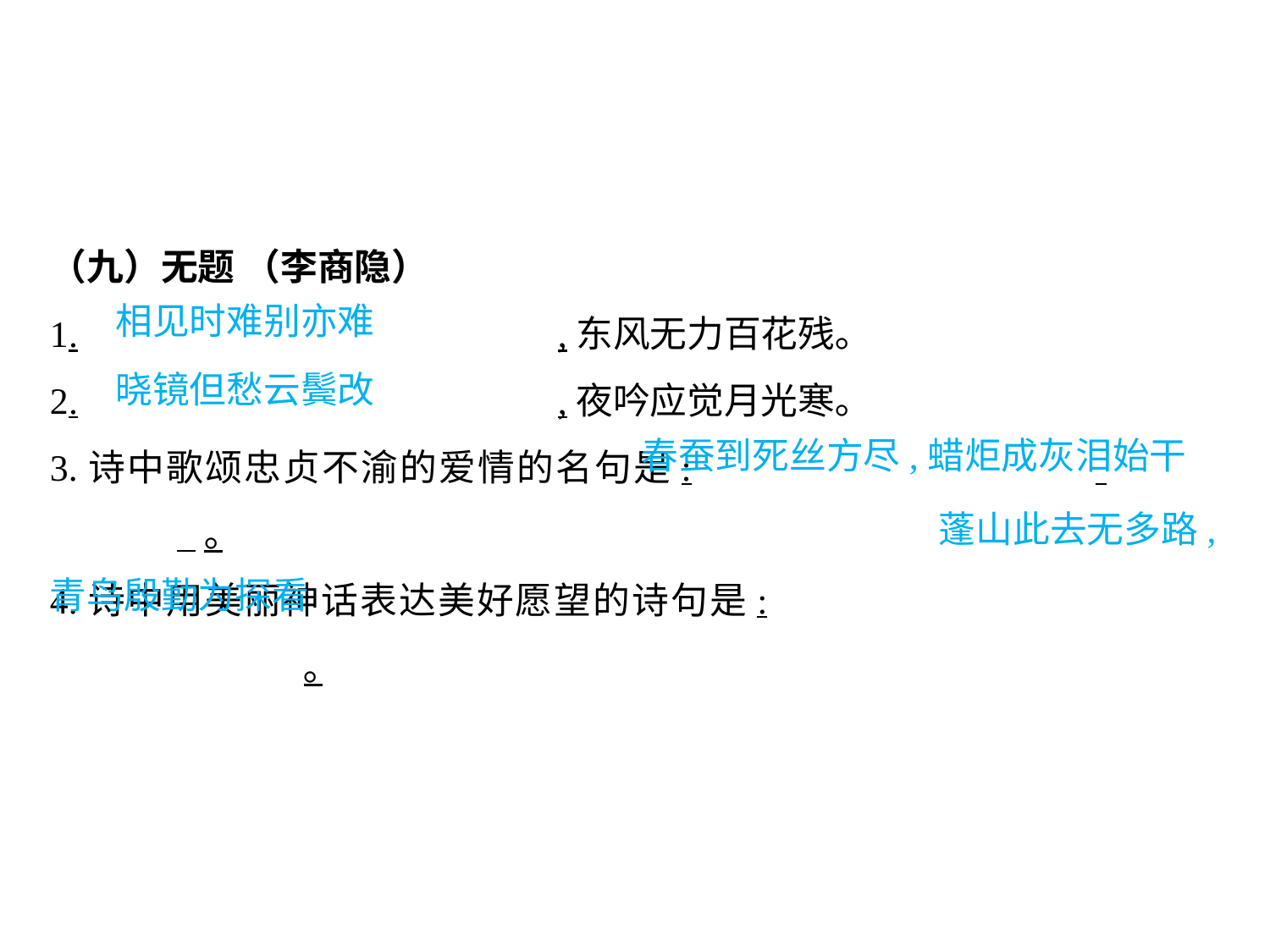

（九）无题 （李商隐）
1.				,东风无力百花残｡
2.				,夜吟应觉月光寒｡
3.诗中歌颂忠贞不渝的爱情的名句是:				 		  ｡
4.诗中用美丽神话表达美好愿望的诗句是:						｡
相见时难别亦难
晓镜但愁云鬓改
春蚕到死丝方尽,蜡炬成灰泪始干
							蓬山此去无多路,青鸟殷勤为探看